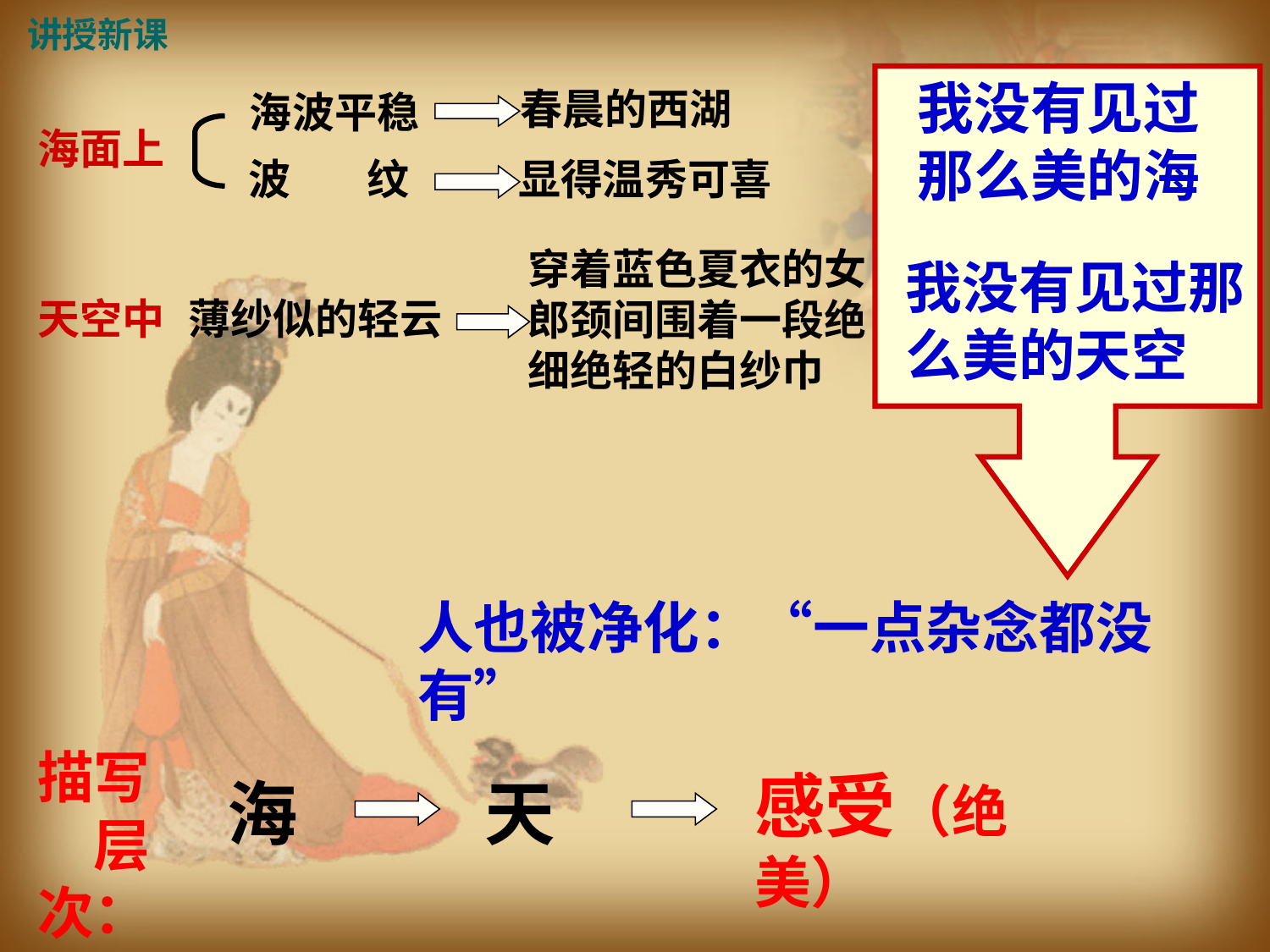

讲授新课

我没有见过那么美的海
春晨的西湖
海波平稳

海面上

波        纹
显得温秀可喜

穿着蓝色夏衣的女郎颈间围着一段绝细绝轻的白纱巾
我没有见过那么美的天空
天空中
薄纱似的轻云

人也被净化：“一点杂念都没有”
描写　层次：
感受（绝美）
海
天